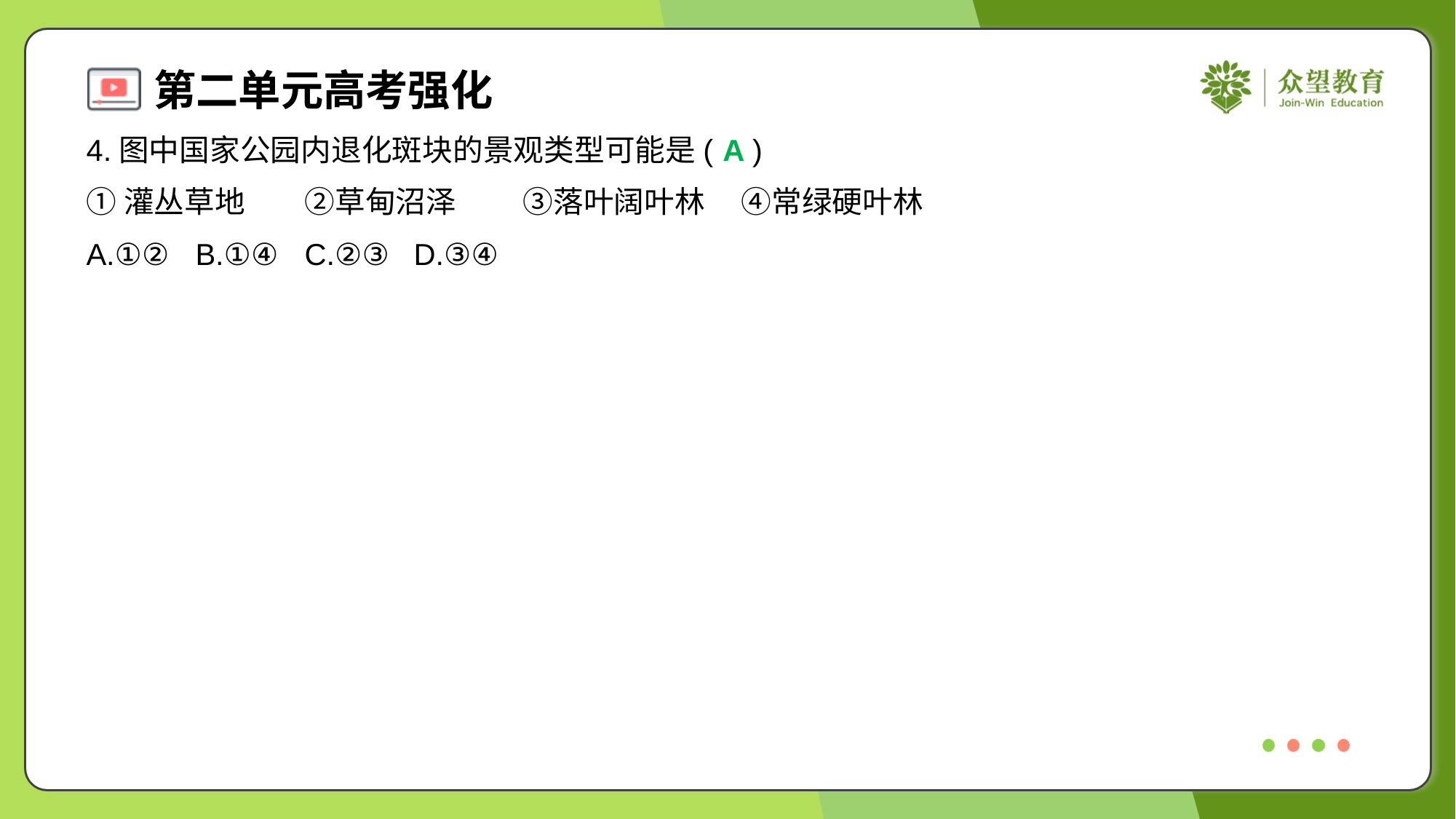

4.图中国家公园内退化斑块的景观类型可能是(     )
A
①灌丛草地	②草甸沼泽	③落叶阔叶林	④常绿硬叶林
A.①②	B.①④	C.②③	D.③④